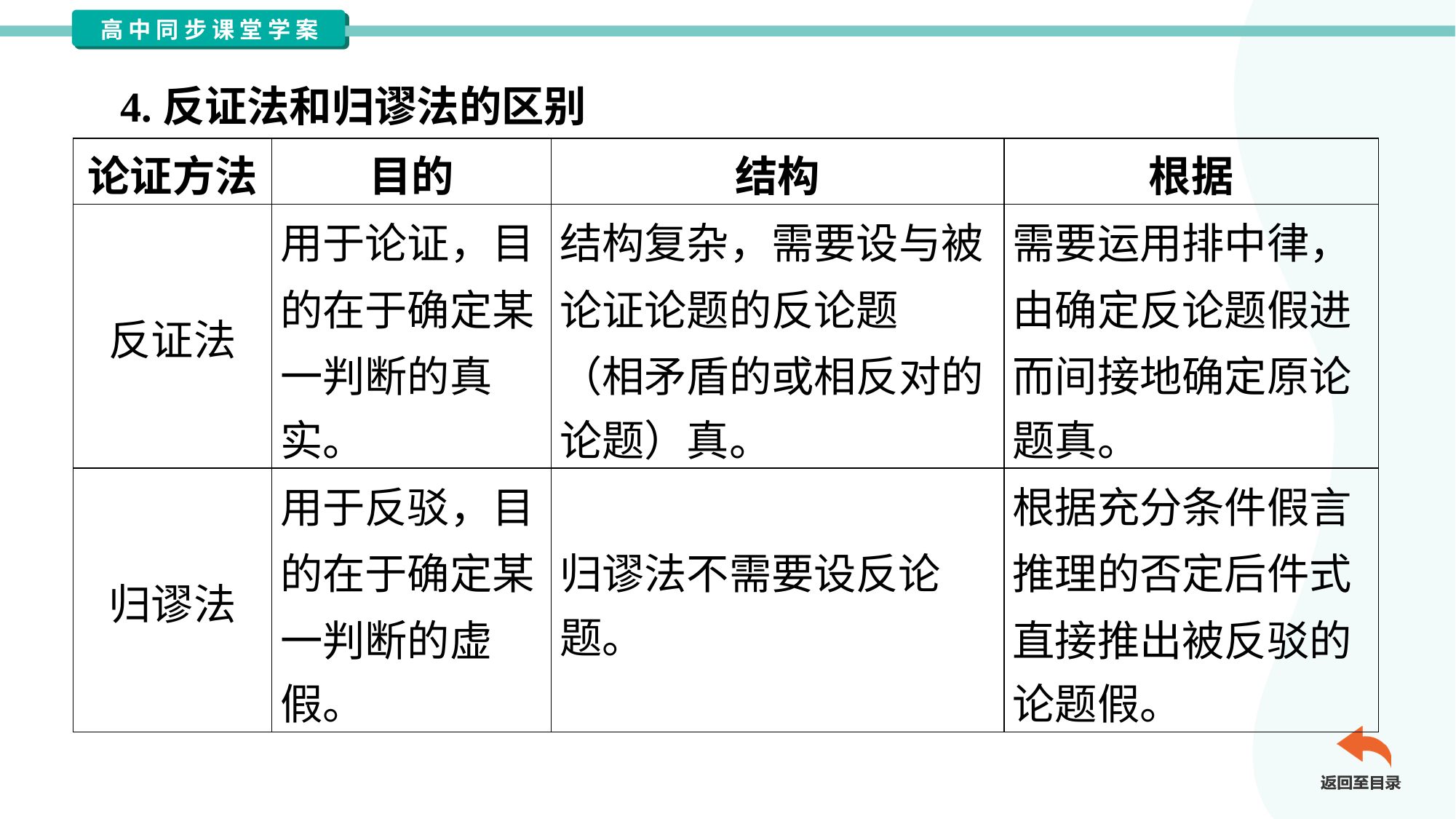

4.反证法和归谬法的区别
| 论证方法 | 目的 | 结构 | 根据 |
| --- | --- | --- | --- |
| 反证法 | 用于论证，目 的在于确定某 一判断的真 实。 | 结构复杂，需要设与被 论证论题的反论题 （相矛盾的或相反对的 论题）真。 | 需要运用排中律， 由确定反论题假进 而间接地确定原论 题真。 |
| 归谬法 | 用于反驳，目 的在于确定某 一判断的虚 假。 | 归谬法不需要设反论 题。 | 根据充分条件假言 推理的否定后件式 直接推出被反驳的 论题假。 |